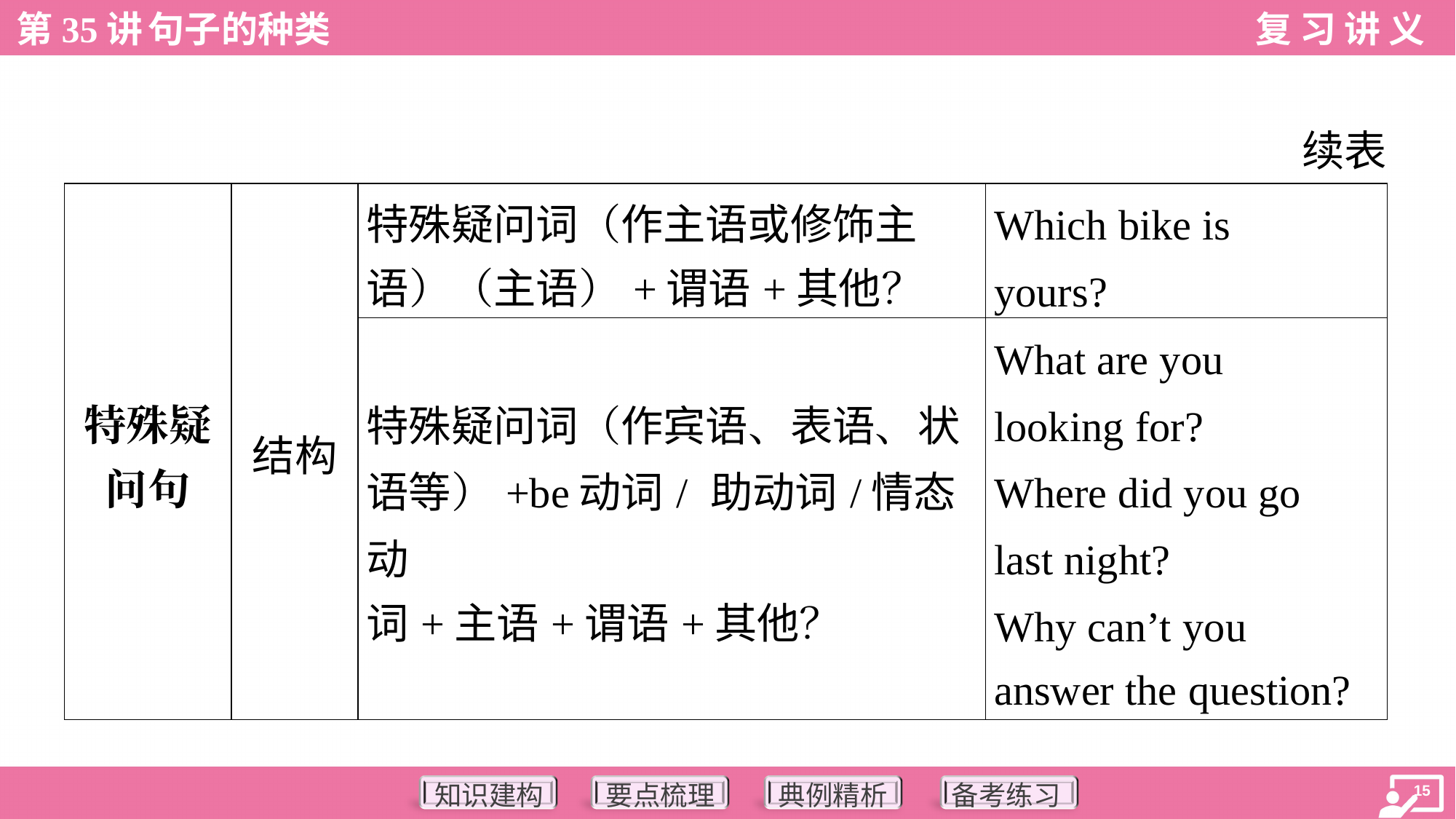

续表
| 特殊疑 问句 | 结构 | 特殊疑问词（作主语或修饰主 语）（主语）+谓语+其他？ | Which bike is yours? |
| --- | --- | --- | --- |
|  |  | 特殊疑问词（作宾语、表语、状 语等）+be动词/ 助动词/情态动 词+主语+谓语+其他？ | What are you looking for? Where did you go last night? Why can’t you answer the question? |